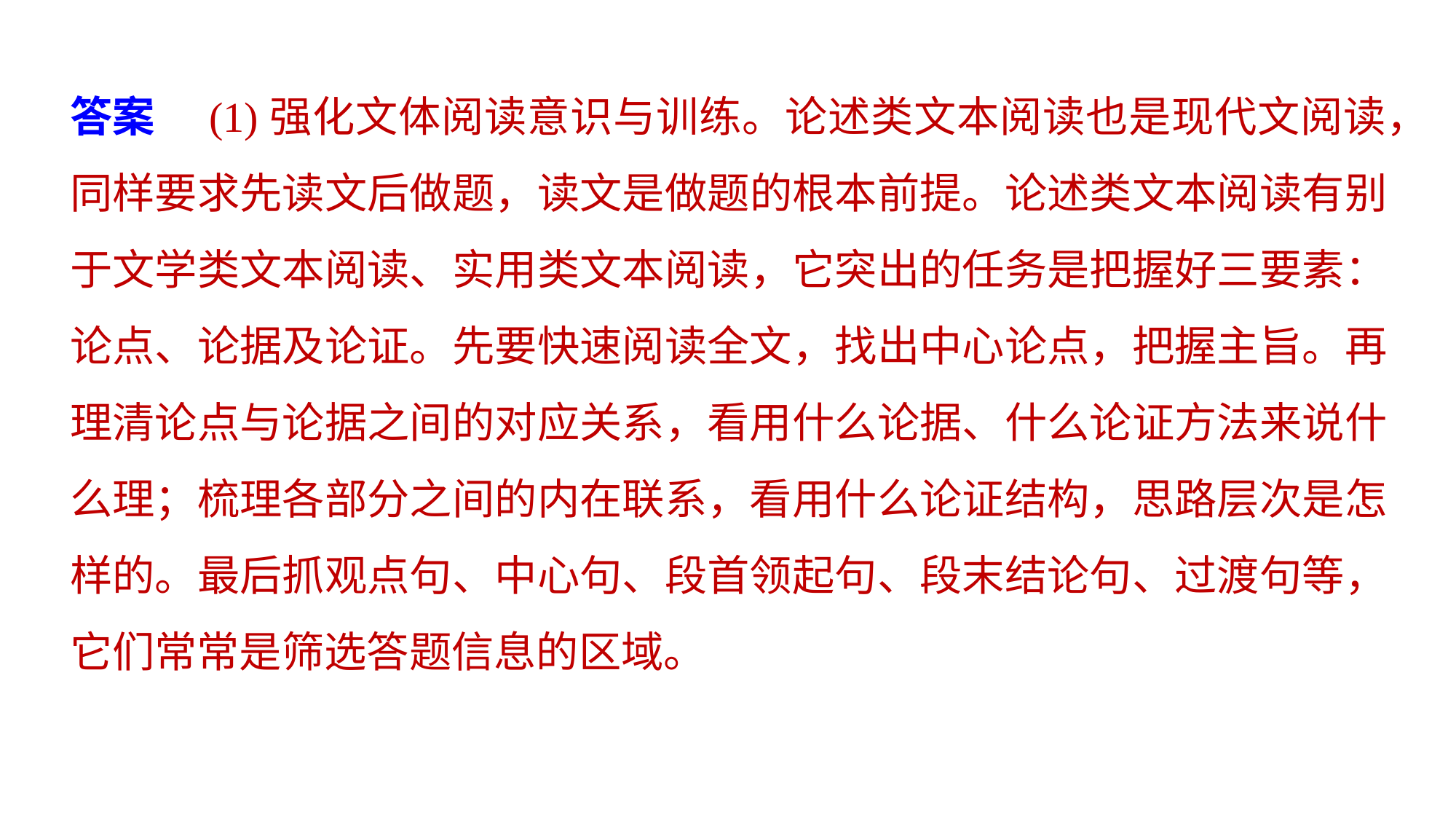

答案　(1)强化文体阅读意识与训练。论述类文本阅读也是现代文阅读，同样要求先读文后做题，读文是做题的根本前提。论述类文本阅读有别于文学类文本阅读、实用类文本阅读，它突出的任务是把握好三要素：论点、论据及论证。先要快速阅读全文，找出中心论点，把握主旨。再理清论点与论据之间的对应关系，看用什么论据、什么论证方法来说什么理；梳理各部分之间的内在联系，看用什么论证结构，思路层次是怎样的。最后抓观点句、中心句、段首领起句、段末结论句、过渡句等，它们常常是筛选答题信息的区域。